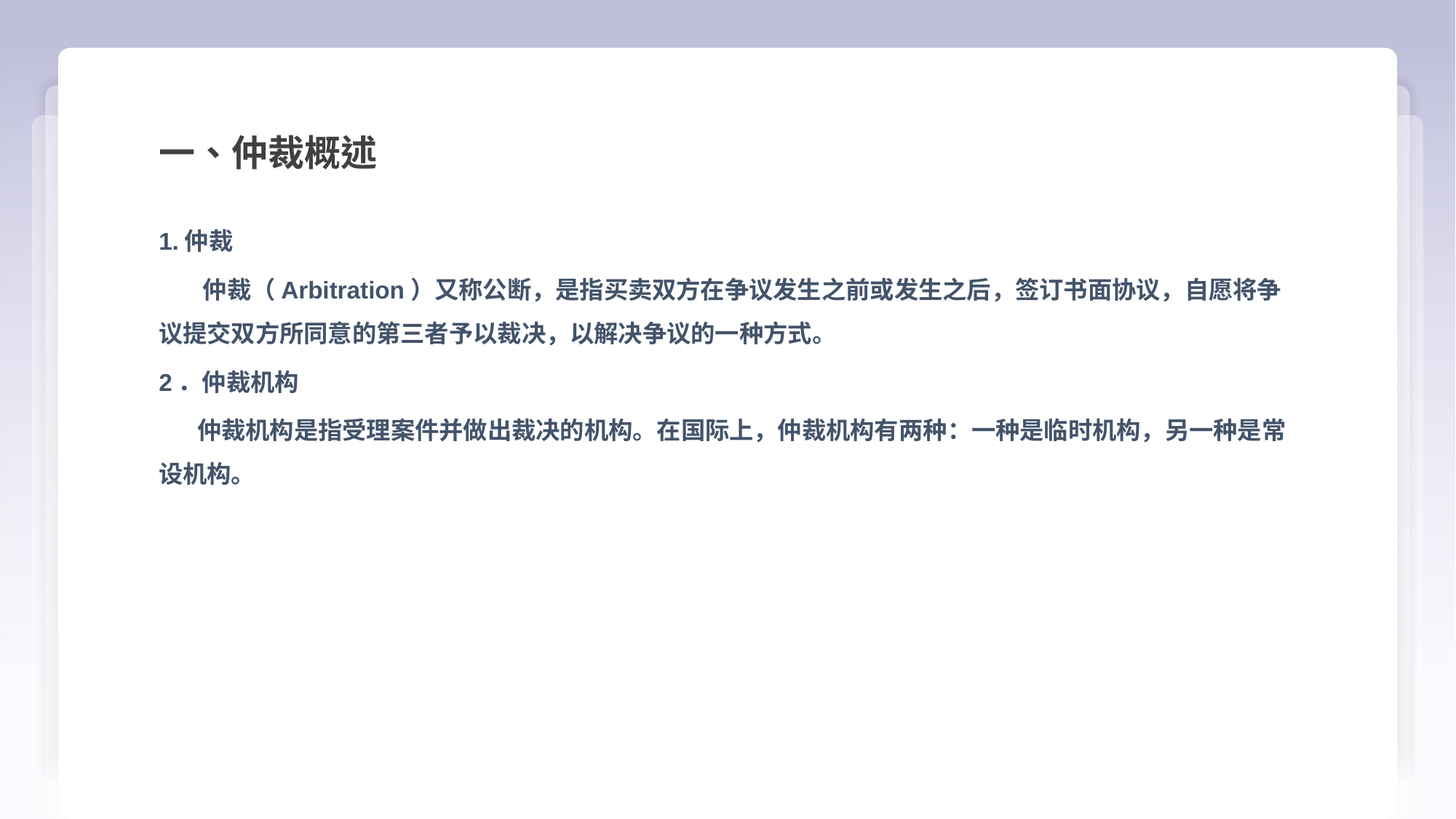

一、仲裁概述
1.仲裁
       仲裁（Arbitration）又称公断，是指买卖双方在争议发生之前或发生之后，签订书面协议，自愿将争议提交双方所同意的第三者予以裁决，以解决争议的一种方式。
2．仲裁机构
      仲裁机构是指受理案件并做出裁决的机构。在国际上，仲裁机构有两种：一种是临时机构，另一种是常设机构。